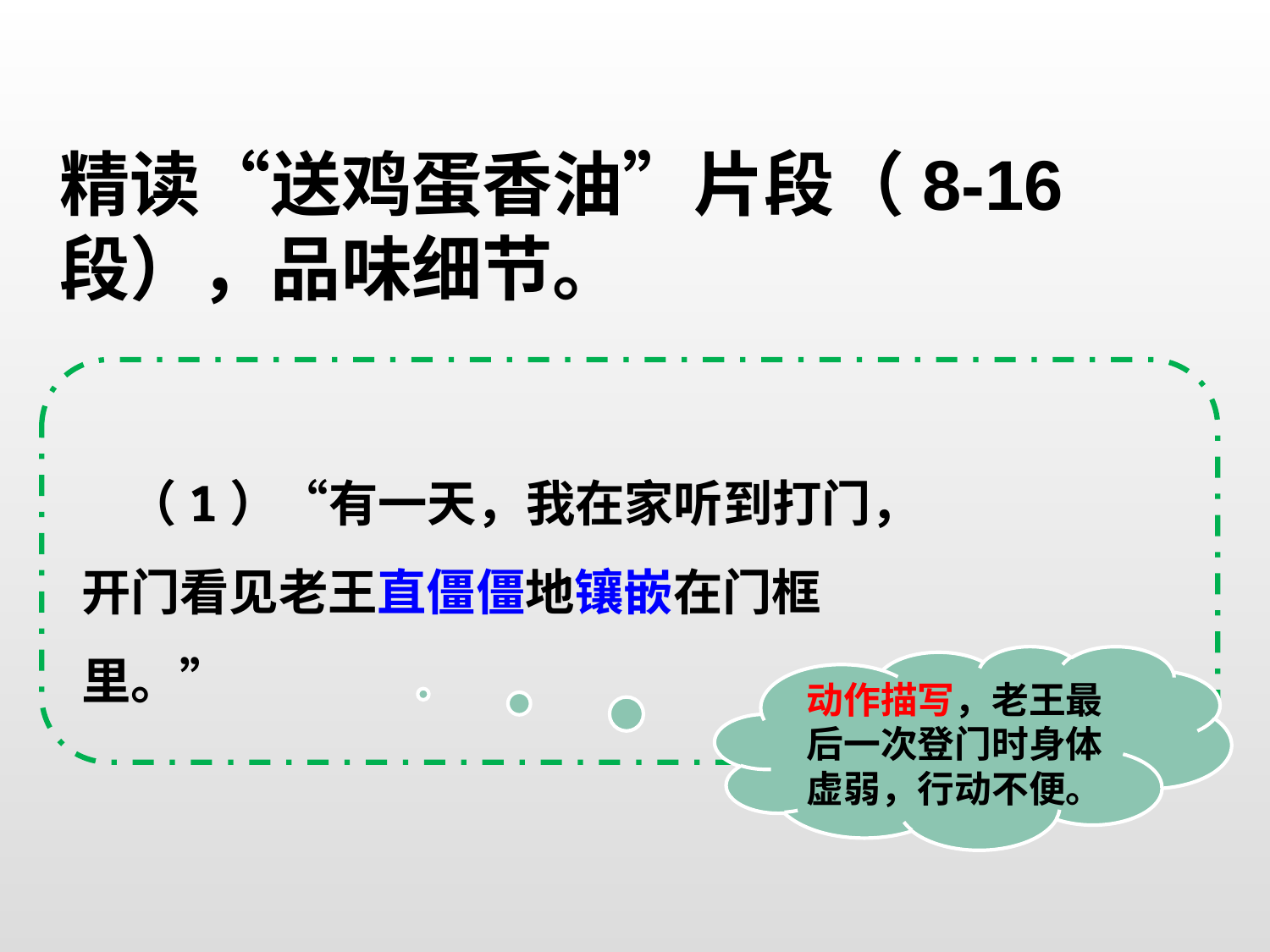

精读“送鸡蛋香油”片段（8-16段），品味细节。

品析语言

    （1）“有一天，我在家听到打门，开门看见老王直僵僵地镶嵌在门框里。”
动作描写，老王最后一次登门时身体虚弱，行动不便。